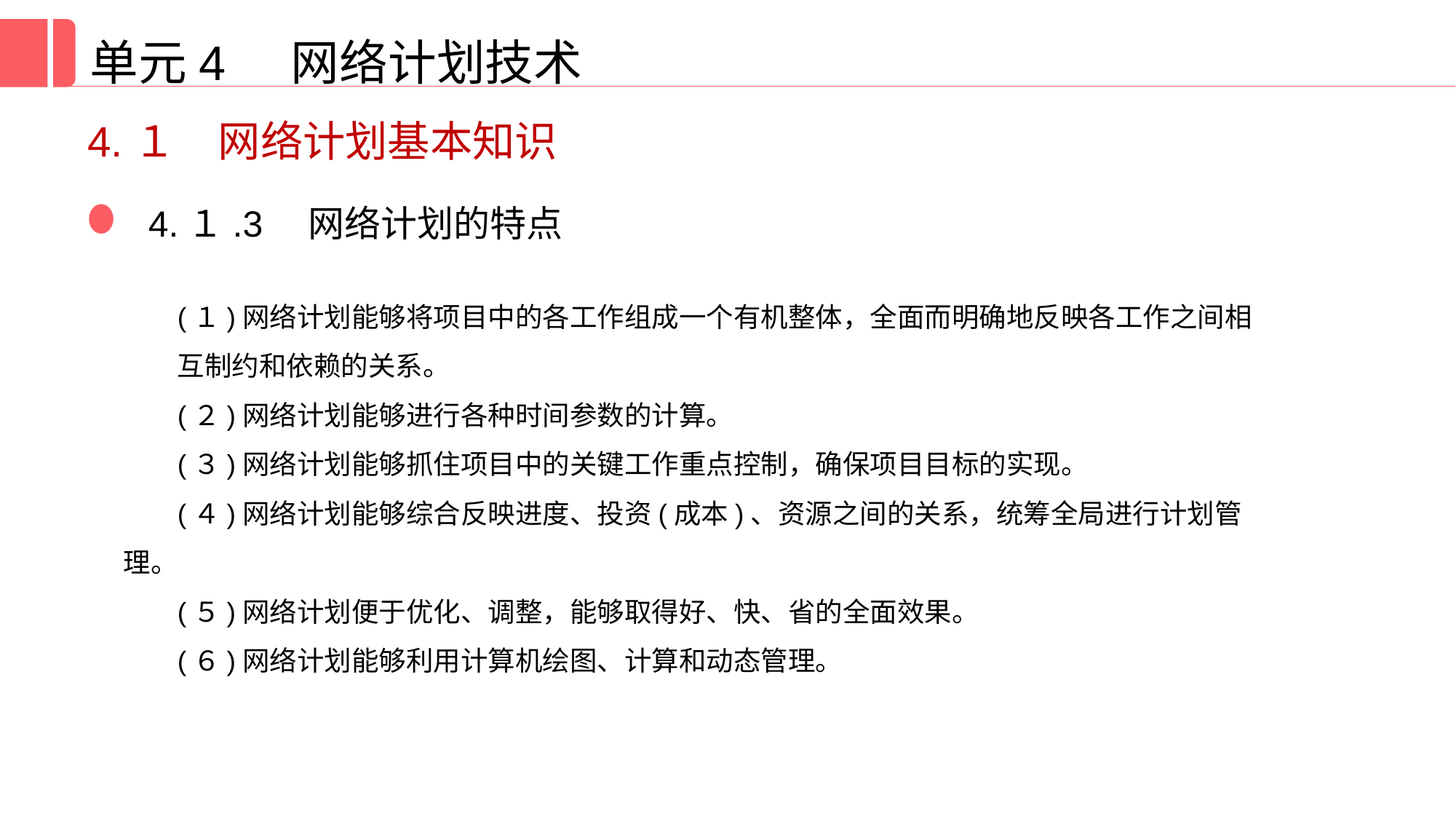

单元4    网络计划技术

4.１　网络计划基本知识
4.１.3　网络计划的特点

(１)网络计划能够将项目中的各工作组成一个有机整体，全面而明确地反映各工作之间相
互制约和依赖的关系。
(２)网络计划能够进行各种时间参数的计算。
(３)网络计划能够抓住项目中的关键工作重点控制，确保项目目标的实现。
(４)网络计划能够综合反映进度、投资(成本)、资源之间的关系，统筹全局进行计划管理。
(５)网络计划便于优化、调整，能够取得好、快、省的全面效果。
(６)网络计划能够利用计算机绘图、计算和动态管理。